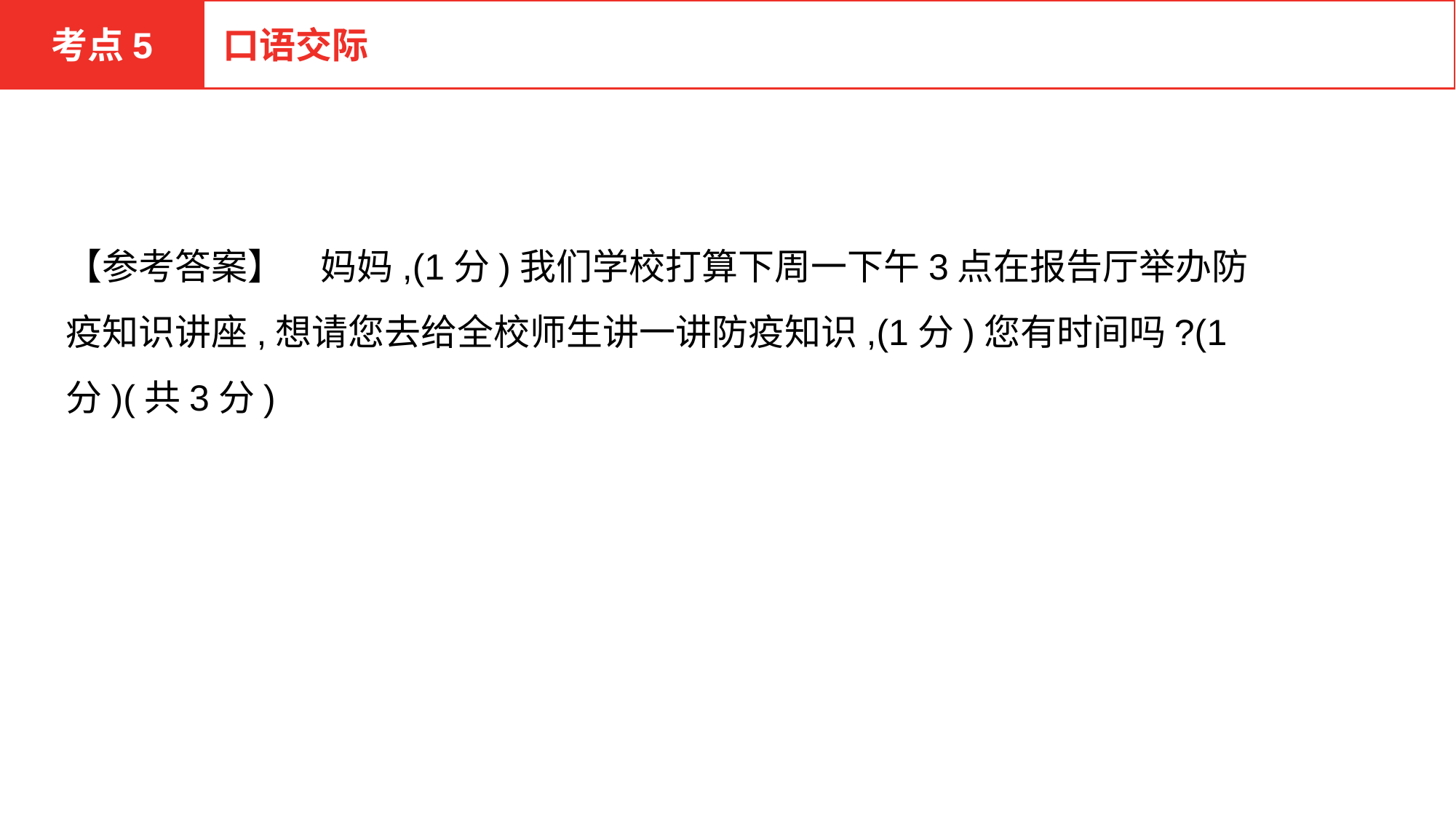

考点5
口语交际
【参考答案】　妈妈,(1分)我们学校打算下周一下午3点在报告厅举办防疫知识讲座,想请您去给全校师生讲一讲防疫知识,(1分)您有时间吗?(1分)(共3分)